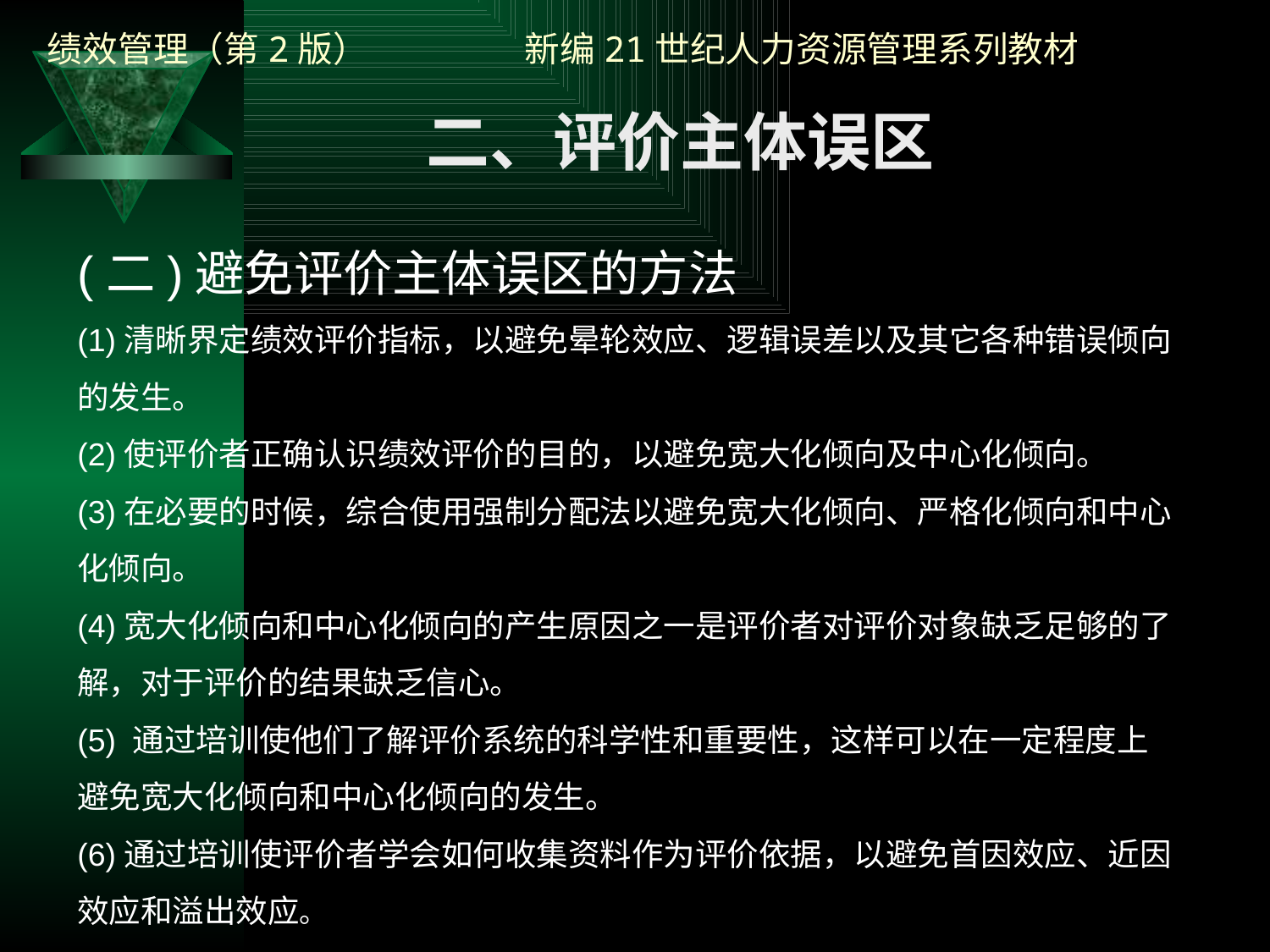

二、评价主体误区
(二)避免评价主体误区的方法
(1)清晰界定绩效评价指标，以避免晕轮效应、逻辑误差以及其它各种错误倾向的发生。
(2)使评价者正确认识绩效评价的目的，以避免宽大化倾向及中心化倾向。
(3)在必要的时候，综合使用强制分配法以避免宽大化倾向、严格化倾向和中心化倾向。
(4)宽大化倾向和中心化倾向的产生原因之一是评价者对评价对象缺乏足够的了解，对于评价的结果缺乏信心。
(5) 通过培训使他们了解评价系统的科学性和重要性，这样可以在一定程度上避免宽大化倾向和中心化倾向的发生。
(6)通过培训使评价者学会如何收集资料作为评价依据，以避免首因效应、近因效应和溢出效应。